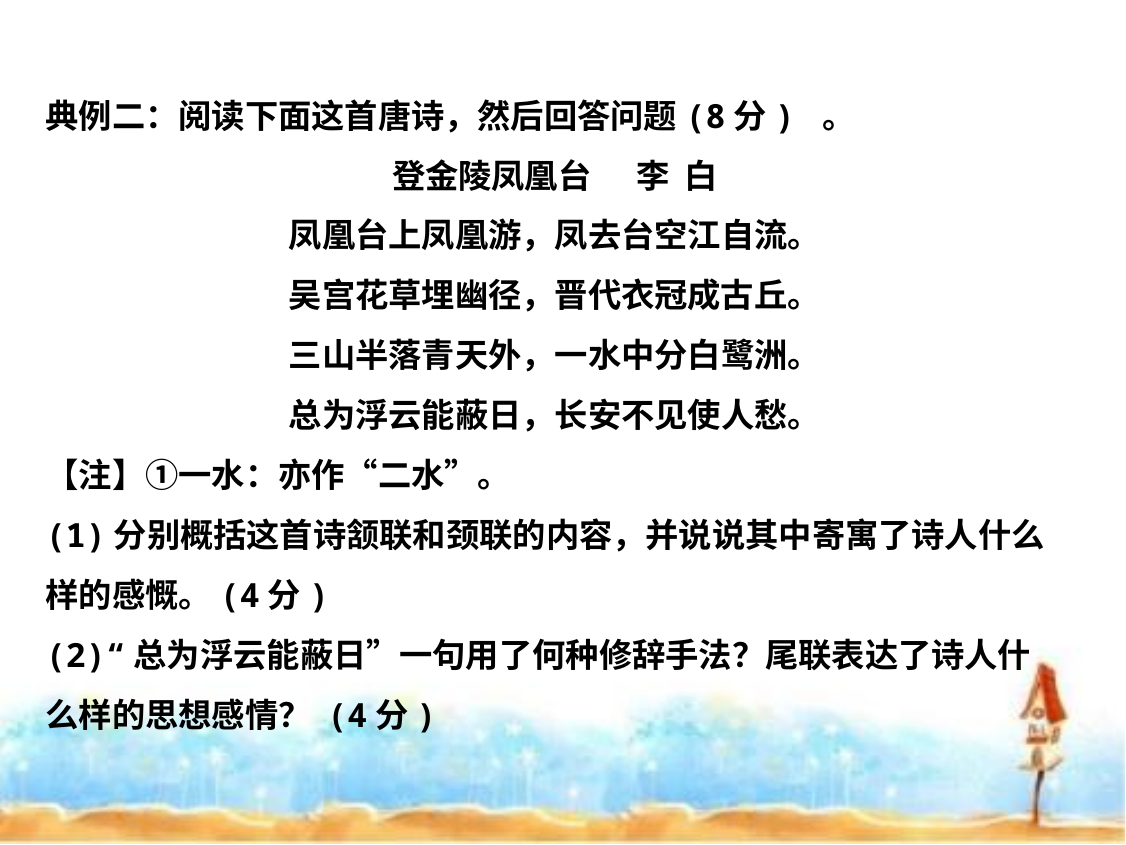

典例二：阅读下面这首唐诗，然后回答问题(8分) 。
登金陵凤凰台      李  白
凤凰台上凤凰游，凤去台空江自流。
吴宫花草埋幽径，晋代衣冠成古丘。
三山半落青天外，一水中分白鹭洲。
总为浮云能蔽日，长安不见使人愁。
【注】①一水：亦作“二水”。
(1)分别概括这首诗颔联和颈联的内容，并说说其中寄寓了诗人什么样的感慨。(4分)
(2)“总为浮云能蔽日”一句用了何种修辞手法？尾联表达了诗人什么样的思想感情？ (4分)